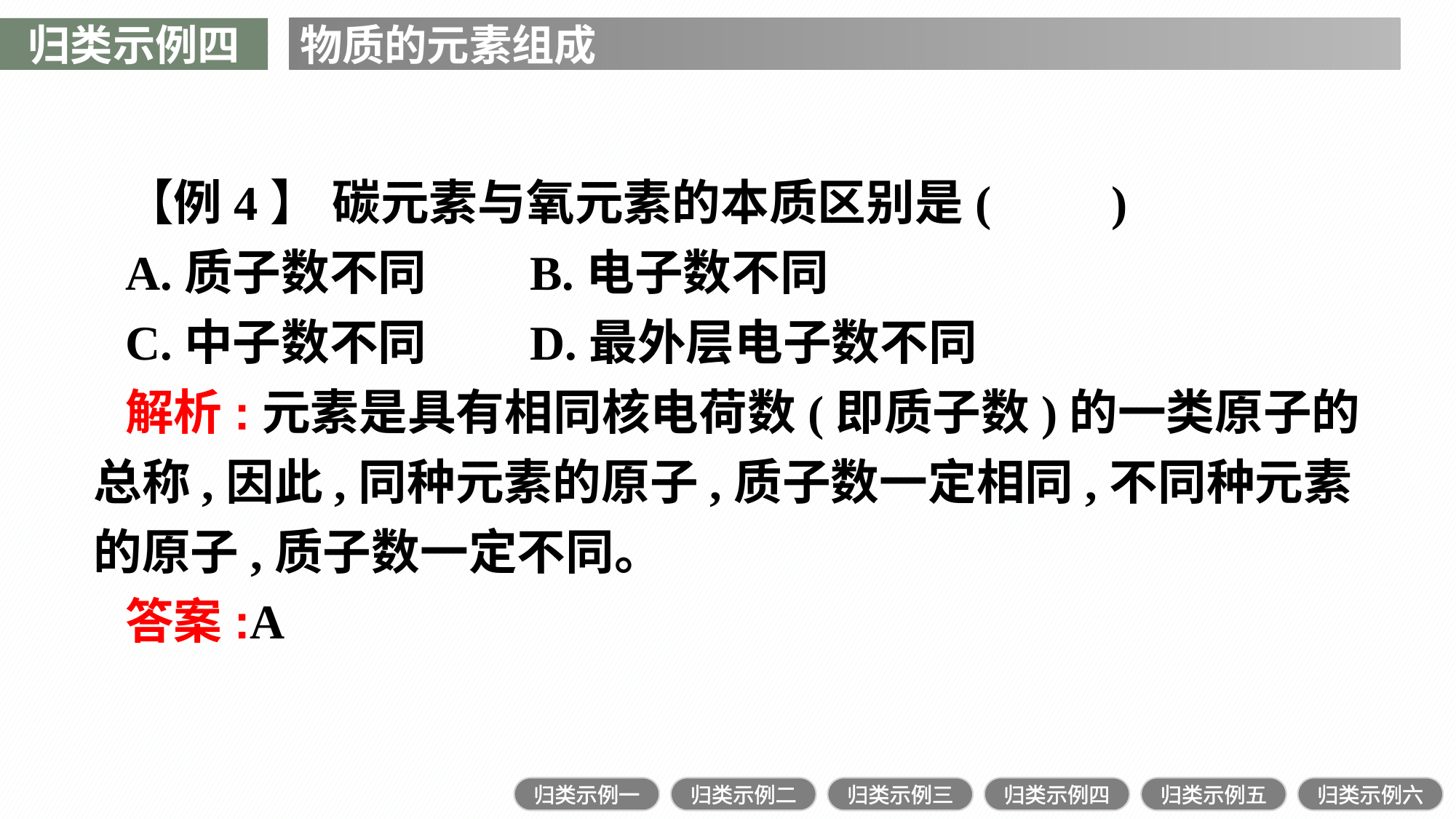

归类示例四
物质的元素组成

【例4】 碳元素与氧元素的本质区别是(　　)
A.质子数不同	B.电子数不同
C.中子数不同	D.最外层电子数不同
解析:元素是具有相同核电荷数(即质子数)的一类原子的总称,因此,同种元素的原子,质子数一定相同,不同种元素的原子,质子数一定不同。
答案:A